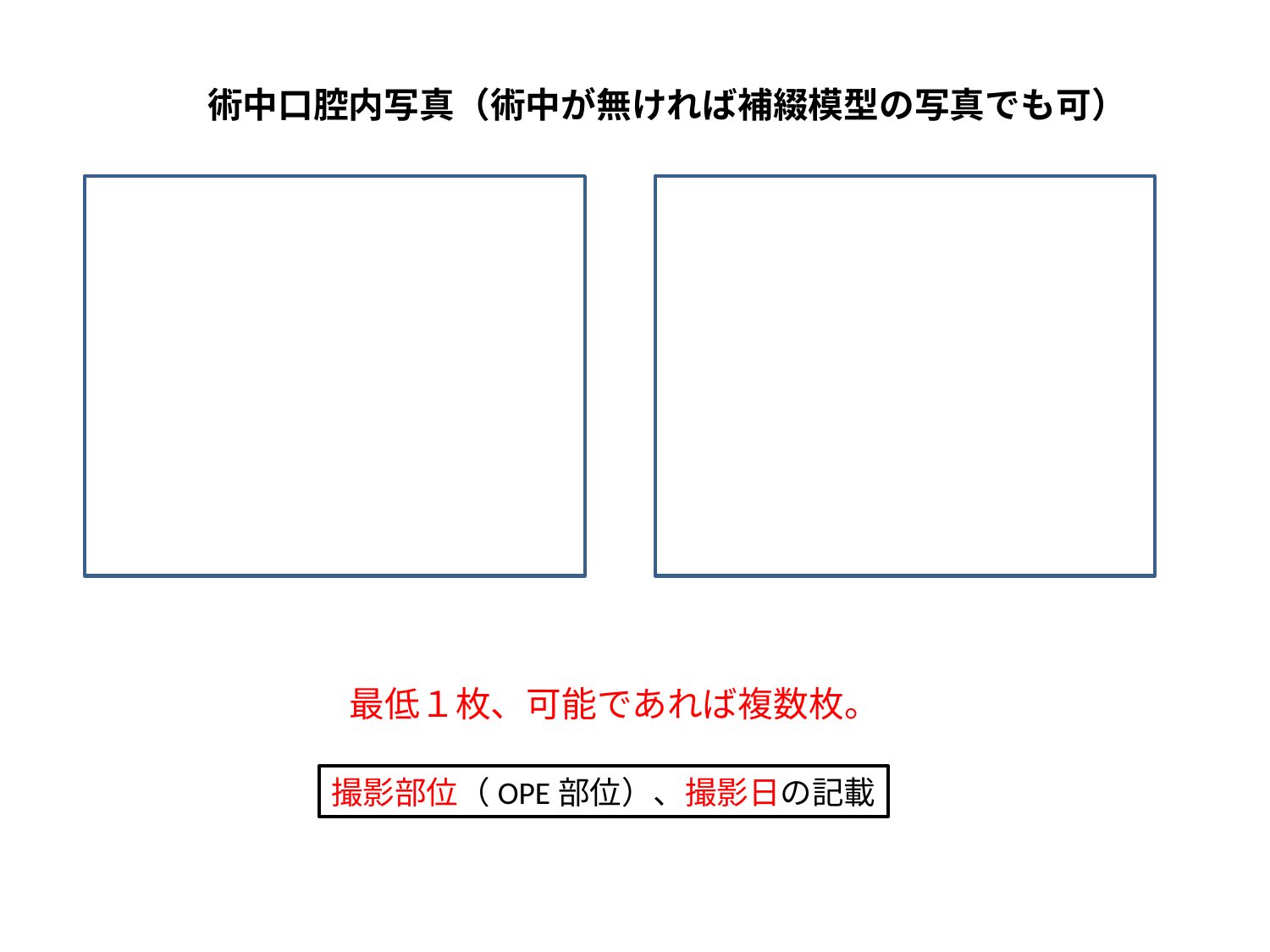

術中口腔内写真（術中が無ければ補綴模型の写真でも可）

最低１枚、可能であれば複数枚。
撮影部位（OPE部位）、撮影日の記載